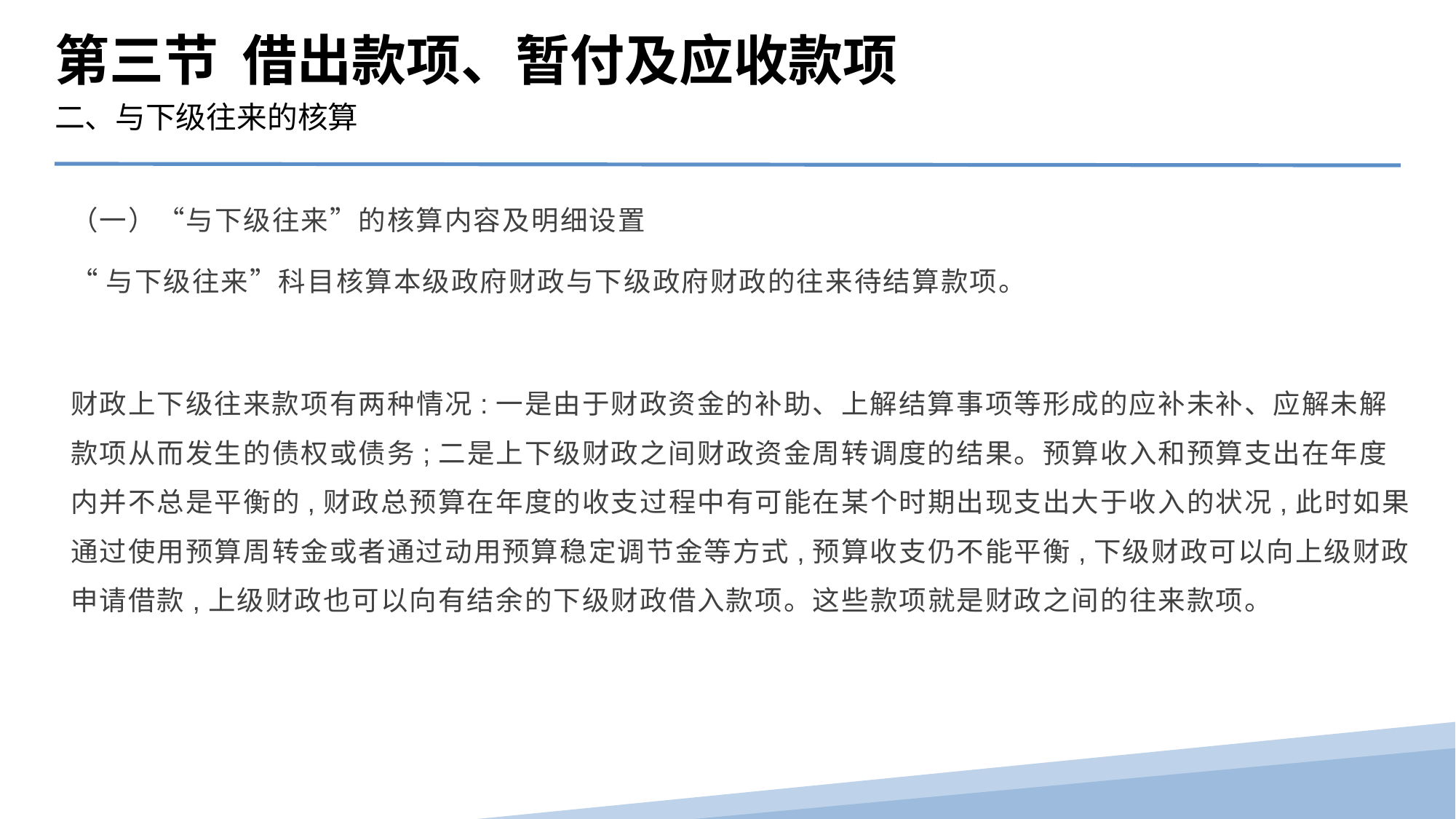

第三节  借出款项、暂付及应收款项
二、与下级往来的核算
（一）“与下级往来”的核算内容及明细设置
“与下级往来”科目核算本级政府财政与下级政府财政的往来待结算款项。

财政上下级往来款项有两种情况:一是由于财政资金的补助、上解结算事项等形成的应补未补、应解未解款项从而发生的债权或债务;二是上下级财政之间财政资金周转调度的结果。预算收入和预算支出在年度内并不总是平衡的,财政总预算在年度的收支过程中有可能在某个时期出现支出大于收入的状况,此时如果通过使用预算周转金或者通过动用预算稳定调节金等方式,预算收支仍不能平衡,下级财政可以向上级财政申请借款,上级财政也可以向有结余的下级财政借入款项。这些款项就是财政之间的往来款项。